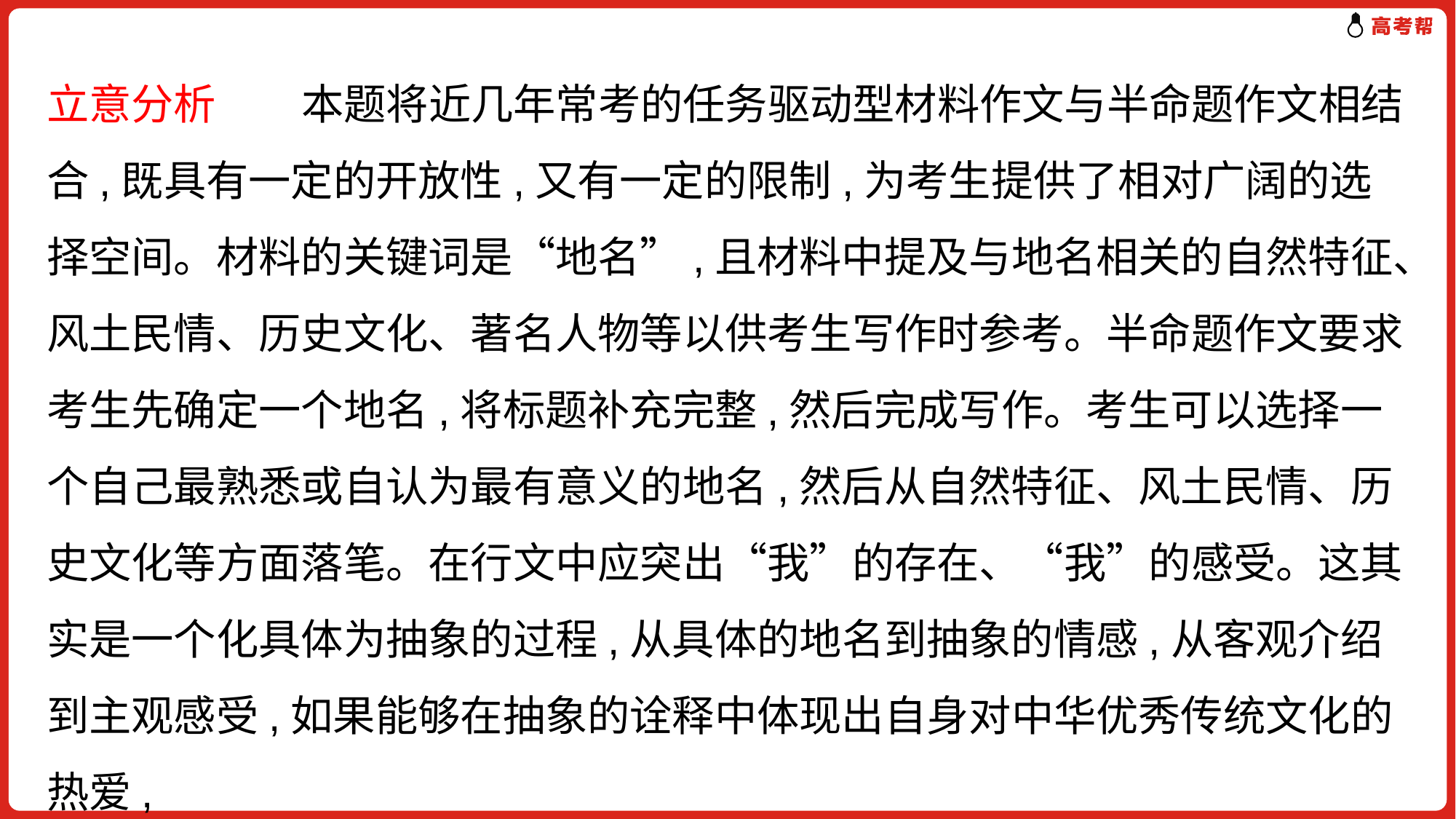

立意分析         本题将近几年常考的任务驱动型材料作文与半命题作文相结合,既具有一定的开放性,又有一定的限制,为考生提供了相对广阔的选择空间。材料的关键词是“地名”,且材料中提及与地名相关的自然特征、风土民情、历史文化、著名人物等以供考生写作时参考。半命题作文要求考生先确定一个地名,将标题补充完整,然后完成写作。考生可以选择一个自己最熟悉或自认为最有意义的地名,然后从自然特征、风土民情、历史文化等方面落笔。在行文中应突出“我”的存在、“我”的感受。这其实是一个化具体为抽象的过程,从具体的地名到抽象的情感,从客观介绍到主观感受,如果能够在抽象的诠释中体现出自身对中华优秀传统文化的热爱,